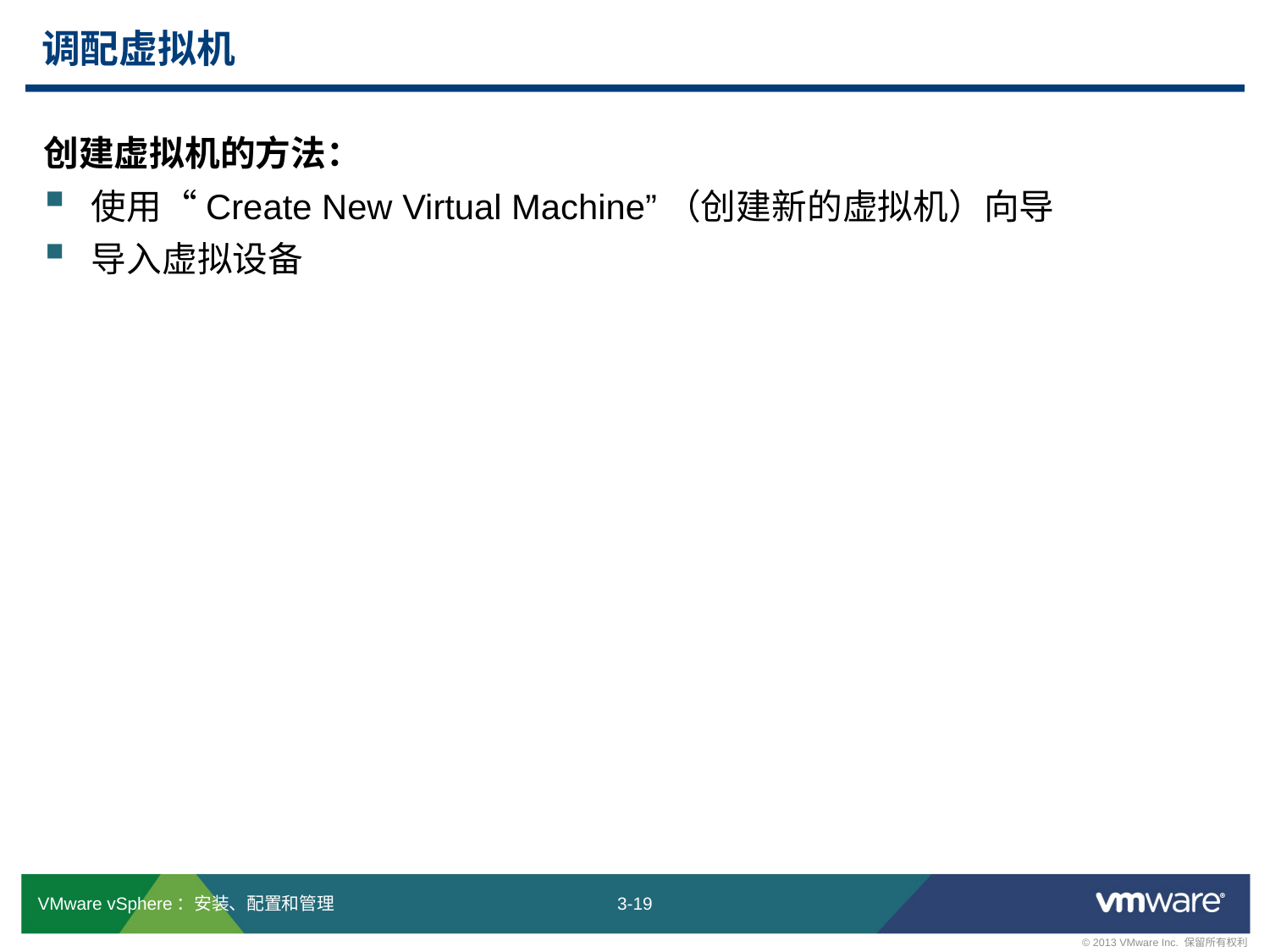

# 调配虚拟机
创建虚拟机的方法：
使用“Create New Virtual Machine”（创建新的虚拟机）向导
导入虚拟设备